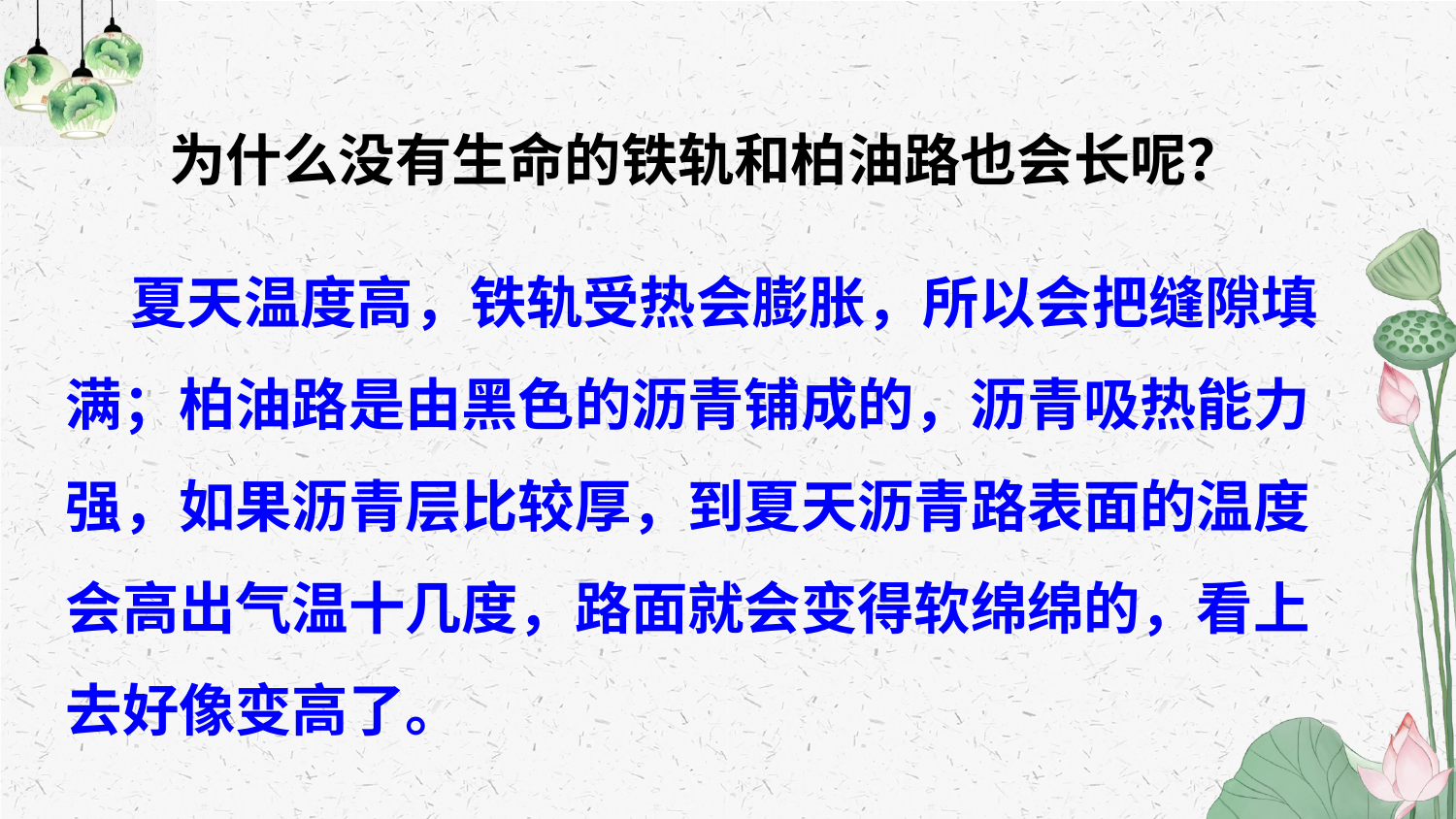

为什么没有生命的铁轨和柏油路也会长呢？
    夏天温度高，铁轨受热会膨胀，所以会把缝隙填满；柏油路是由黑色的沥青铺成的，沥青吸热能力强，如果沥青层比较厚，到夏天沥青路表面的温度会高出气温十几度，路面就会变得软绵绵的，看上去好像变高了。